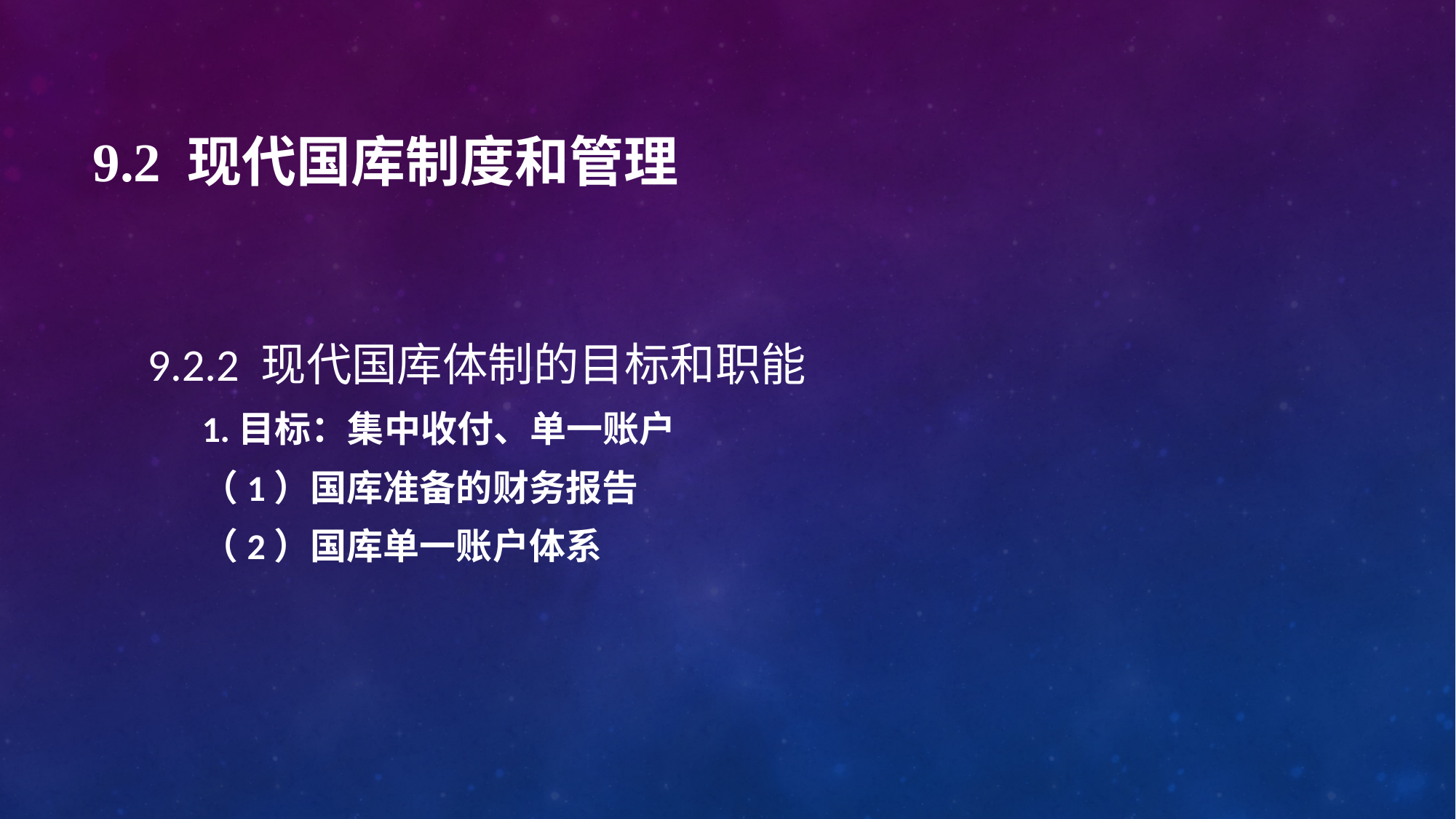

# 9.2 现代国库制度和管理
9.2.2 现代国库体制的目标和职能
1.目标：集中收付、单一账户
（1）国库准备的财务报告
（2）国库单一账户体系